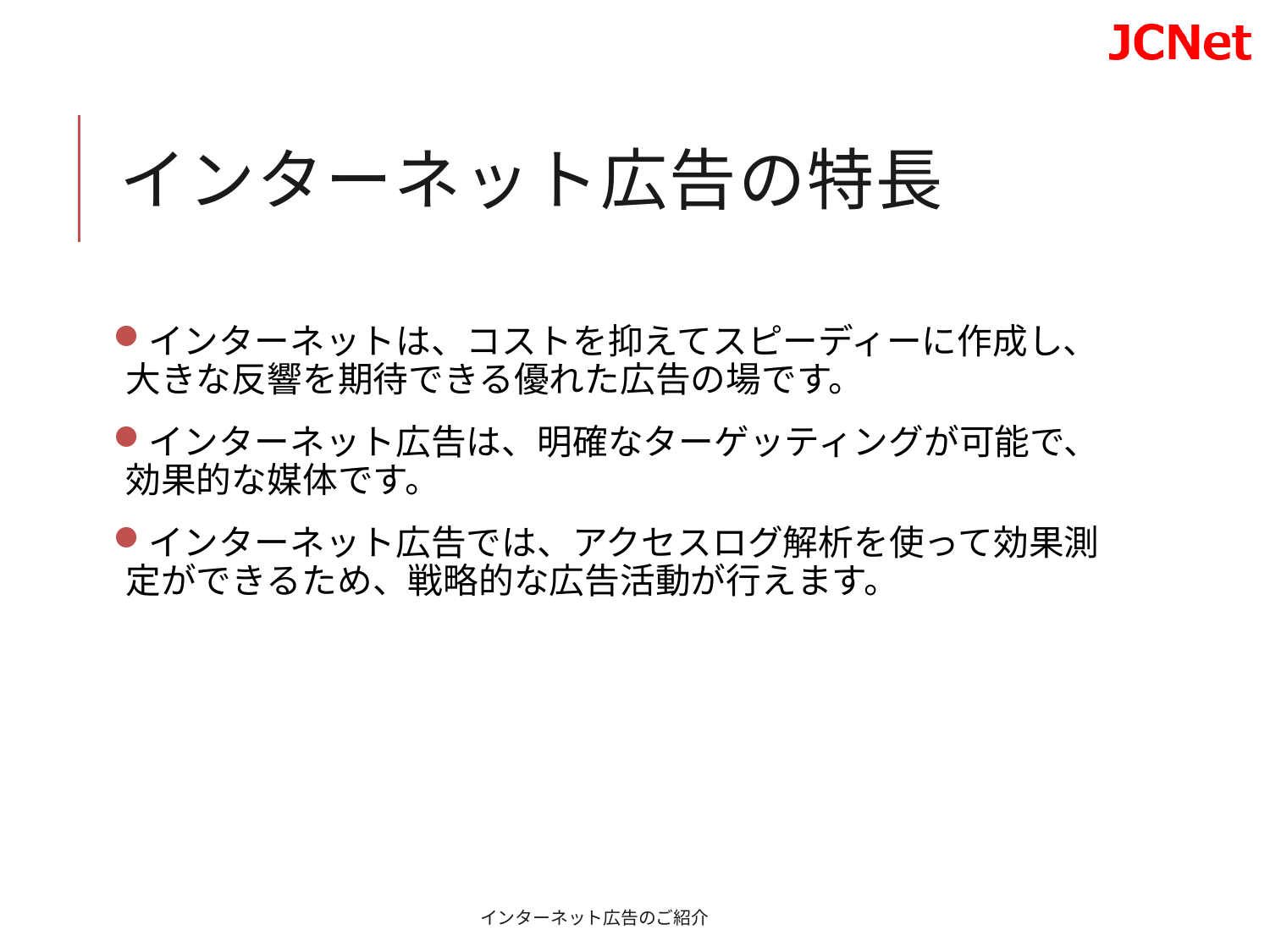

# インターネット広告の特長
インターネットは、コストを抑えてスピーディーに作成し、大きな反響を期待できる優れた広告の場です。
インターネット広告は、明確なターゲッティングが可能で、効果的な媒体です。
インターネット広告では、アクセスログ解析を使って効果測定ができるため、戦略的な広告活動が行えます。
インターネット広告のご紹介